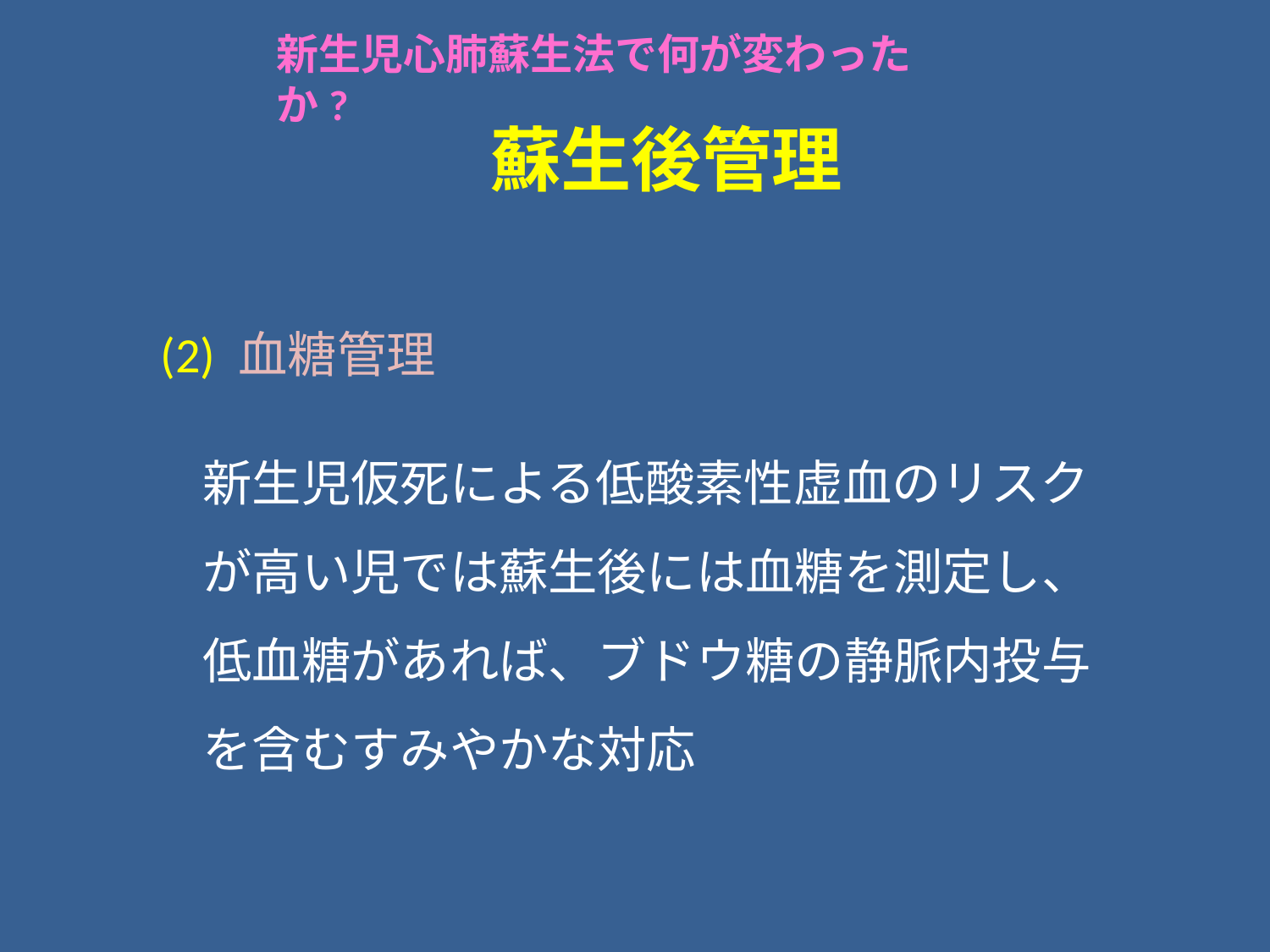

新生児心肺蘇生法で何が変わったか?

　蘇生後管理
(2) 血糖管理
新生児仮死による低酸素性虚血のリスクが高い児では蘇生後には血糖を測定し、低血糖があれば、ブドウ糖の静脈内投与を含むすみやかな対応